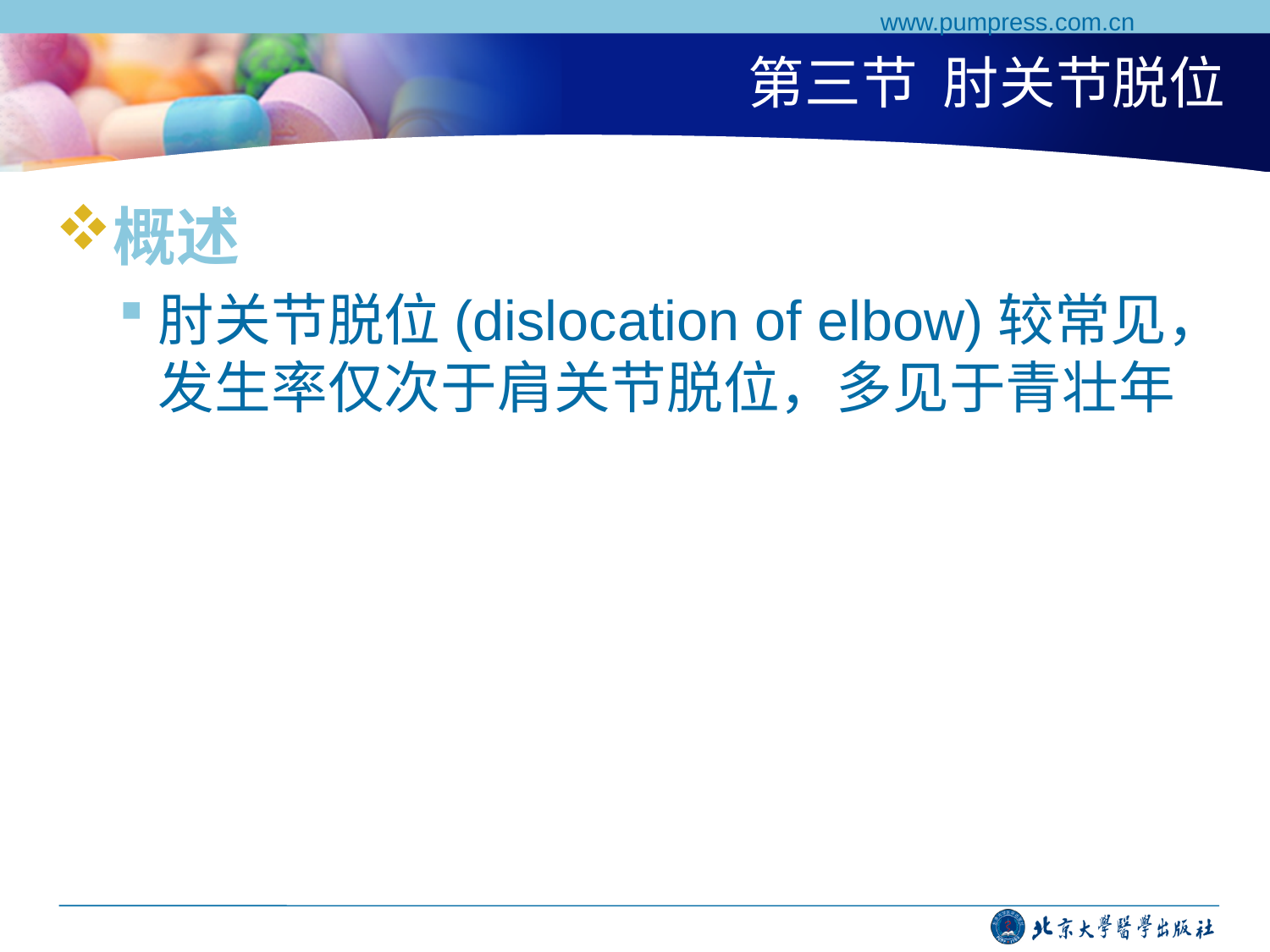

www.pumpress.com.cn
# 第三节  肘关节脱位
概述
肘关节脱位(dislocation of elbow)较常见，发生率仅次于肩关节脱位，多见于青壮年